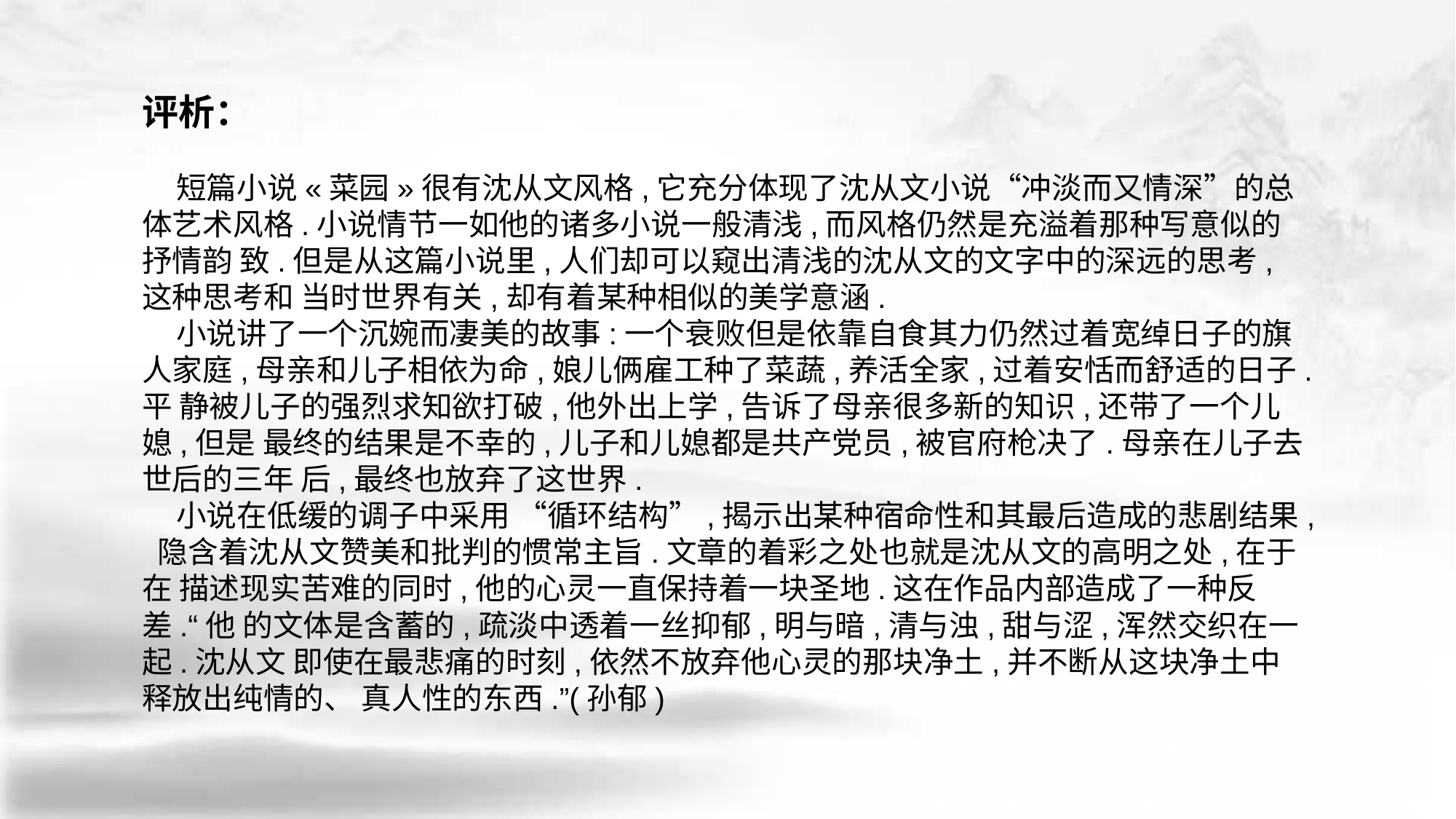

评析：

    短篇小说«菜园»很有沈从文风格,它充分体现了沈从文小说“冲淡而又情深”的总体艺术风格.小说情节一如他的诸多小说一般清浅,而风格仍然是充溢着那种写意似的抒情韵 致.但是从这篇小说里,人们却可以窥出清浅的沈从文的文字中的深远的思考,这种思考和 当时世界有关,却有着某种相似的美学意涵.
    小说讲了一个沉婉而凄美的故事:一个衰败但是依靠自食其力仍然过着宽绰日子的旗 人家庭,母亲和儿子相依为命,娘儿俩雇工种了菜蔬,养活全家,过着安恬而舒适的日子.平 静被儿子的强烈求知欲打破,他外出上学,告诉了母亲很多新的知识,还带了一个儿媳,但是 最终的结果是不幸的,儿子和儿媳都是共产党员,被官府枪决了.母亲在儿子去世后的三年 后,最终也放弃了这世界.
    小说在低缓的调子中采用 “循环结构”,揭示出某种宿命性和其最后造成的悲剧结果, 隐含着沈从文赞美和批判的惯常主旨.文章的着彩之处也就是沈从文的高明之处,在于在 描述现实苦难的同时,他的心灵一直保持着一块圣地.这在作品内部造成了一种反差.“他 的文体是含蓄的,疏淡中透着一丝抑郁,明与暗,清与浊,甜与涩,浑然交织在一起.沈从文 即使在最悲痛的时刻,依然不放弃他心灵的那块净土,并不断从这块净土中释放出纯情的、 真人性的东西.”(孙郁)